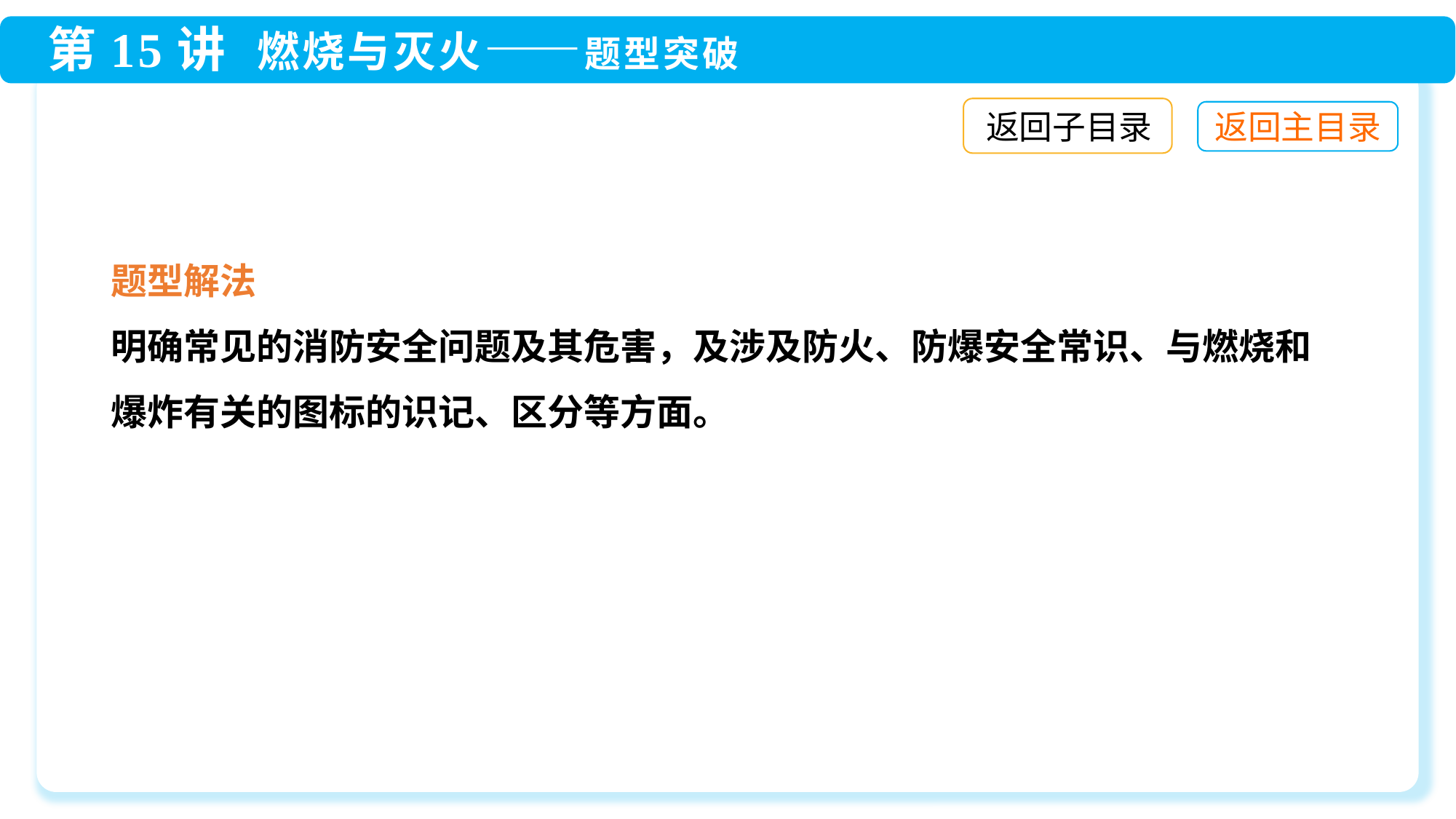

返回子目录
题型解法
明确常见的消防安全问题及其危害，及涉及防火、防爆安全常识、与燃烧和
爆炸有关的图标的识记、区分等方面。